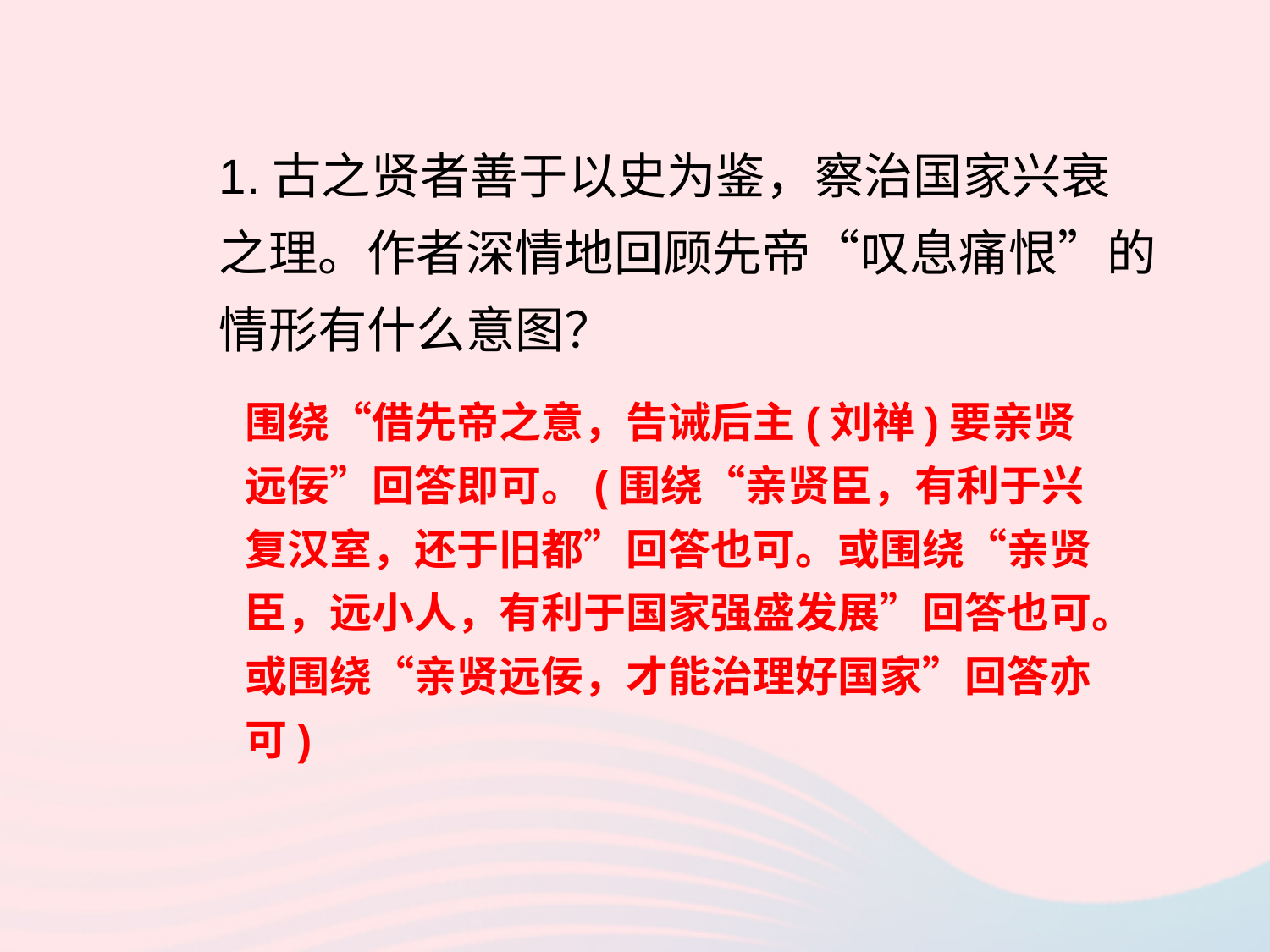

1.古之贤者善于以史为鉴，察治国家兴衰之理。作者深情地回顾先帝“叹息痛恨”的情形有什么意图？
围绕“借先帝之意，告诫后主(刘禅)要亲贤远佞”回答即可。(围绕“亲贤臣，有利于兴复汉室，还于旧都”回答也可。或围绕“亲贤臣，远小人，有利于国家强盛发展”回答也可。或围绕“亲贤远佞，才能治理好国家”回答亦可)